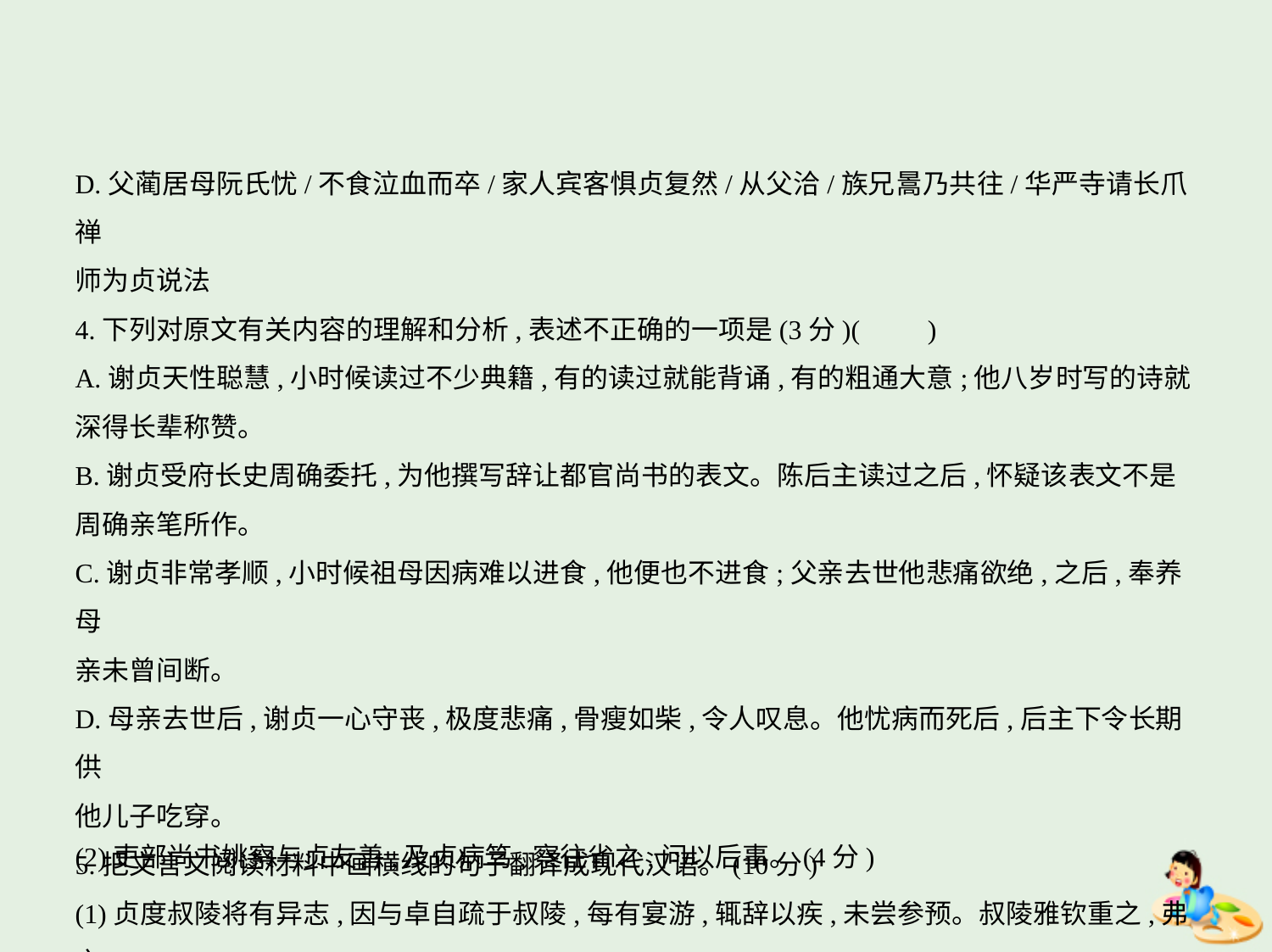

D.父蔺居母阮氏忧/不食泣血而卒/家人宾客惧贞复然/从父洽/族兄暠乃共往/华严寺请长爪禅
师为贞说法
4.下列对原文有关内容的理解和分析,表述不正确的一项是(3分)(　　)
A.谢贞天性聪慧,小时候读过不少典籍,有的读过就能背诵,有的粗通大意;他八岁时写的诗就
深得长辈称赞。
B.谢贞受府长史周确委托,为他撰写辞让都官尚书的表文。陈后主读过之后,怀疑该表文不是
周确亲笔所作。
C.谢贞非常孝顺,小时候祖母因病难以进食,他便也不进食;父亲去世他悲痛欲绝,之后,奉养母
亲未曾间断。
D.母亲去世后,谢贞一心守丧,极度悲痛,骨瘦如柴,令人叹息。他忧病而死后,后主下令长期供
他儿子吃穿。
5.把文言文阅读材料中画横线的句子翻译成现代汉语。(10分)
(1)贞度叔陵将有异志,因与卓自疏于叔陵,每有宴游,辄辞以疾,未尝参预。叔陵雅钦重之,弗之
罪也。(6分)
(2)吏部尚书姚察与贞友善,及贞病笃,察往省之,问以后事。(4分)